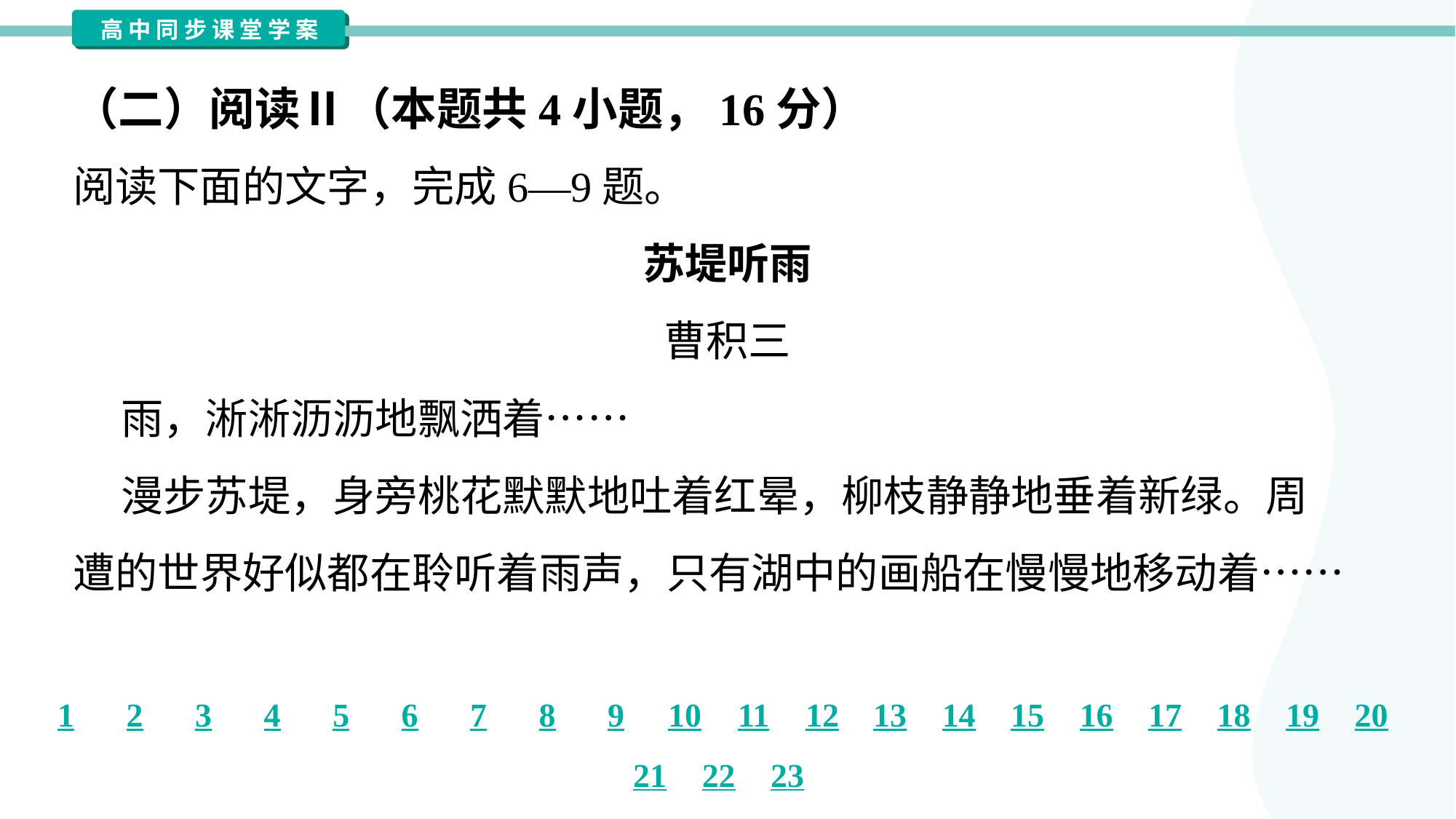

（二）阅读Ⅱ（本题共4小题，16分）
阅读下面的文字，完成6—9题。
苏堤听雨
曹积三
    雨，淅淅沥沥地飘洒着……
    漫步苏堤，身旁桃花默默地吐着红晕，柳枝静静地垂着新绿。周
遭的世界好似都在聆听着雨声，只有湖中的画船在慢慢地移动着……